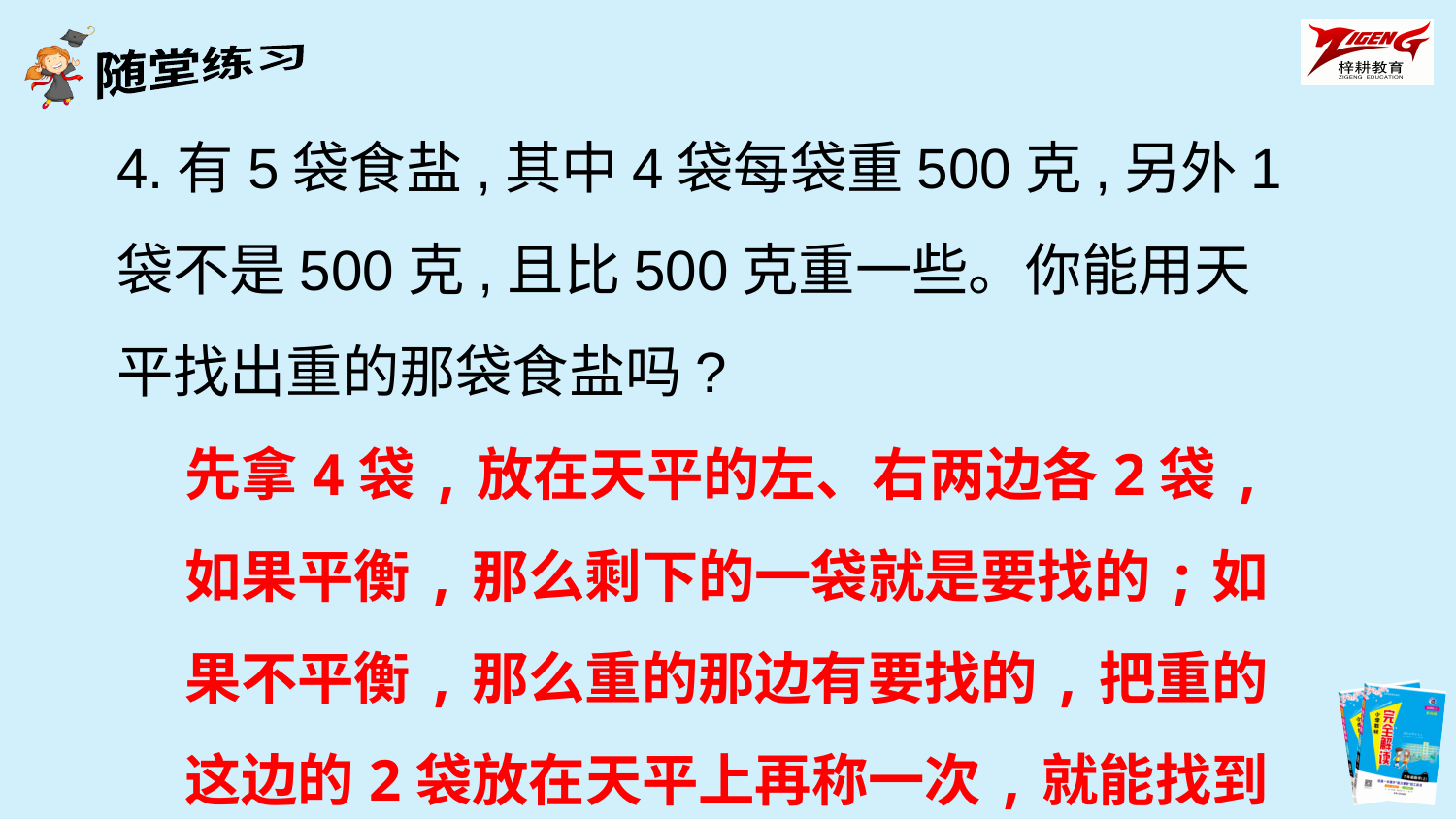

4.有5袋食盐,其中4袋每袋重500克,另外1袋不是500克,且比500克重一些。你能用天平找出重的那袋食盐吗?
先拿4袋,放在天平的左、右两边各2袋,如果平衡,那么剩下的一袋就是要找的;如果不平衡,那么重的那边有要找的,把重的这边的2袋放在天平上再称一次,就能找到重的那袋。